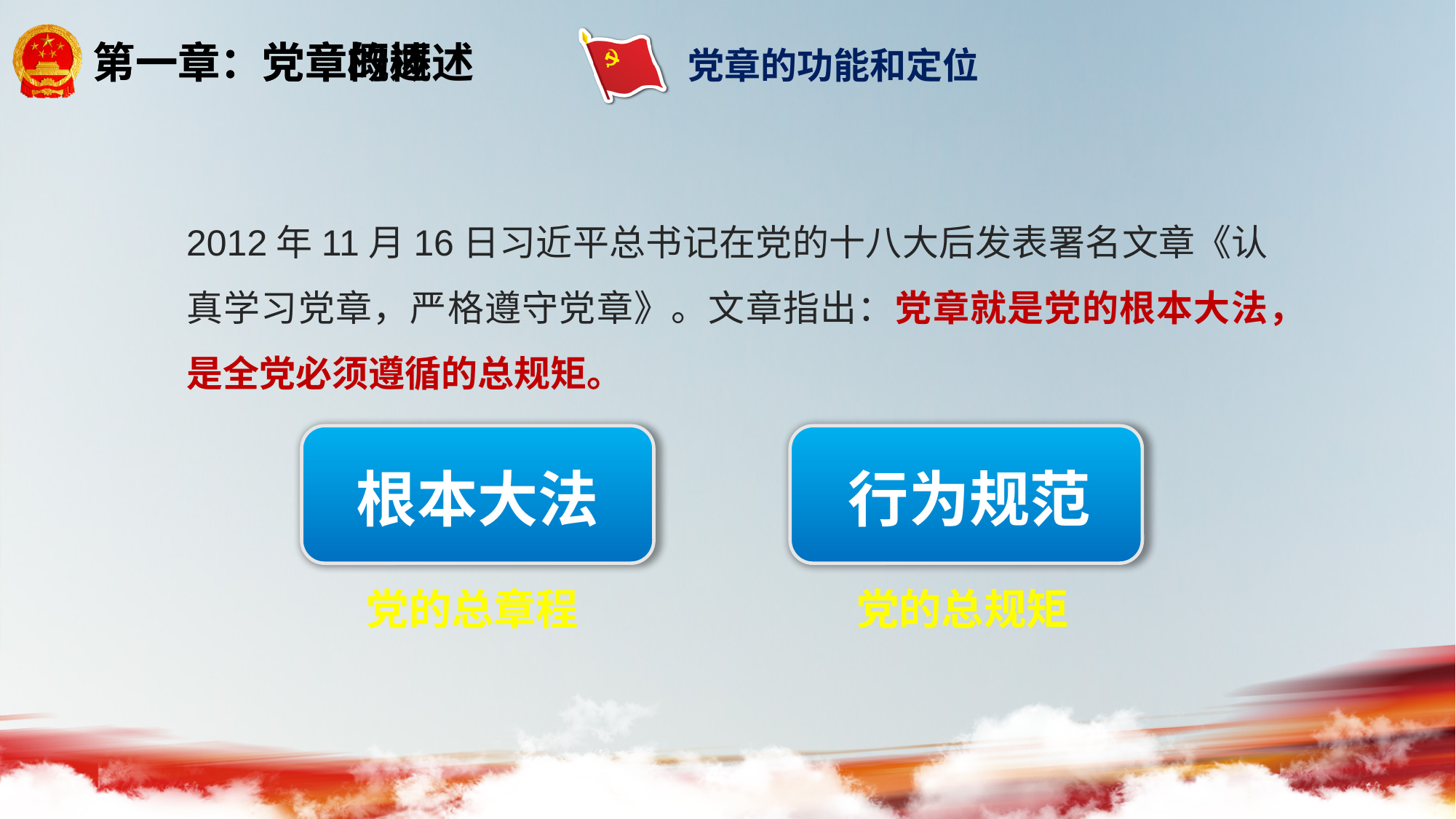

第一章：党章概述
党章的功能和定位
2012年11月16日习近平总书记在党的十八大后发表署名文章《认真学习党章，严格遵守党章》。文章指出：党章就是党的根本大法，是全党必须遵循的总规矩。

根本大法

行为规范
党的总章程
党的总规矩